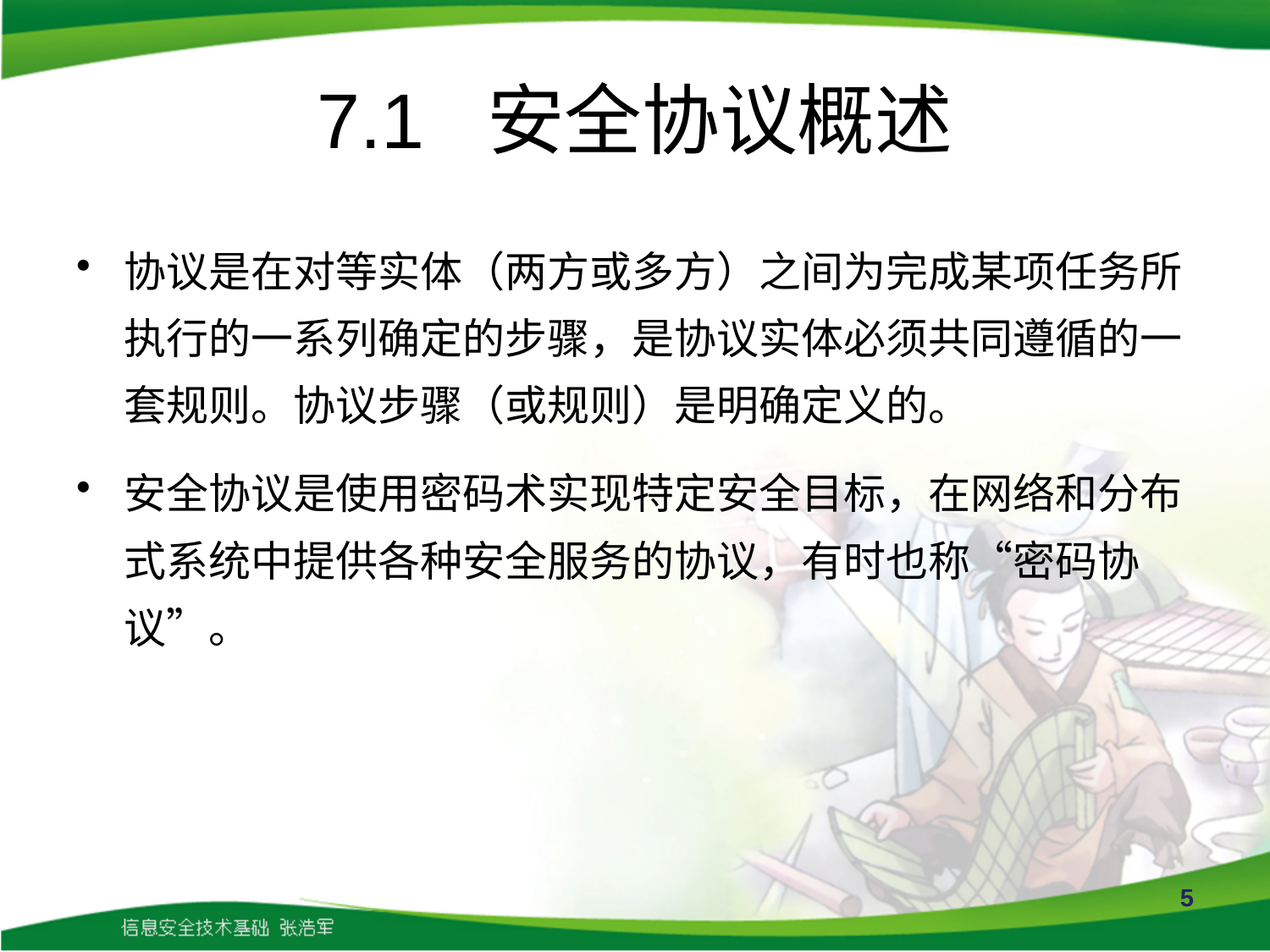

# 7.1  安全协议概述
协议是在对等实体（两方或多方）之间为完成某项任务所执行的一系列确定的步骤，是协议实体必须共同遵循的一套规则。协议步骤（或规则）是明确定义的。
安全协议是使用密码术实现特定安全目标，在网络和分布式系统中提供各种安全服务的协议，有时也称“密码协议”。
5